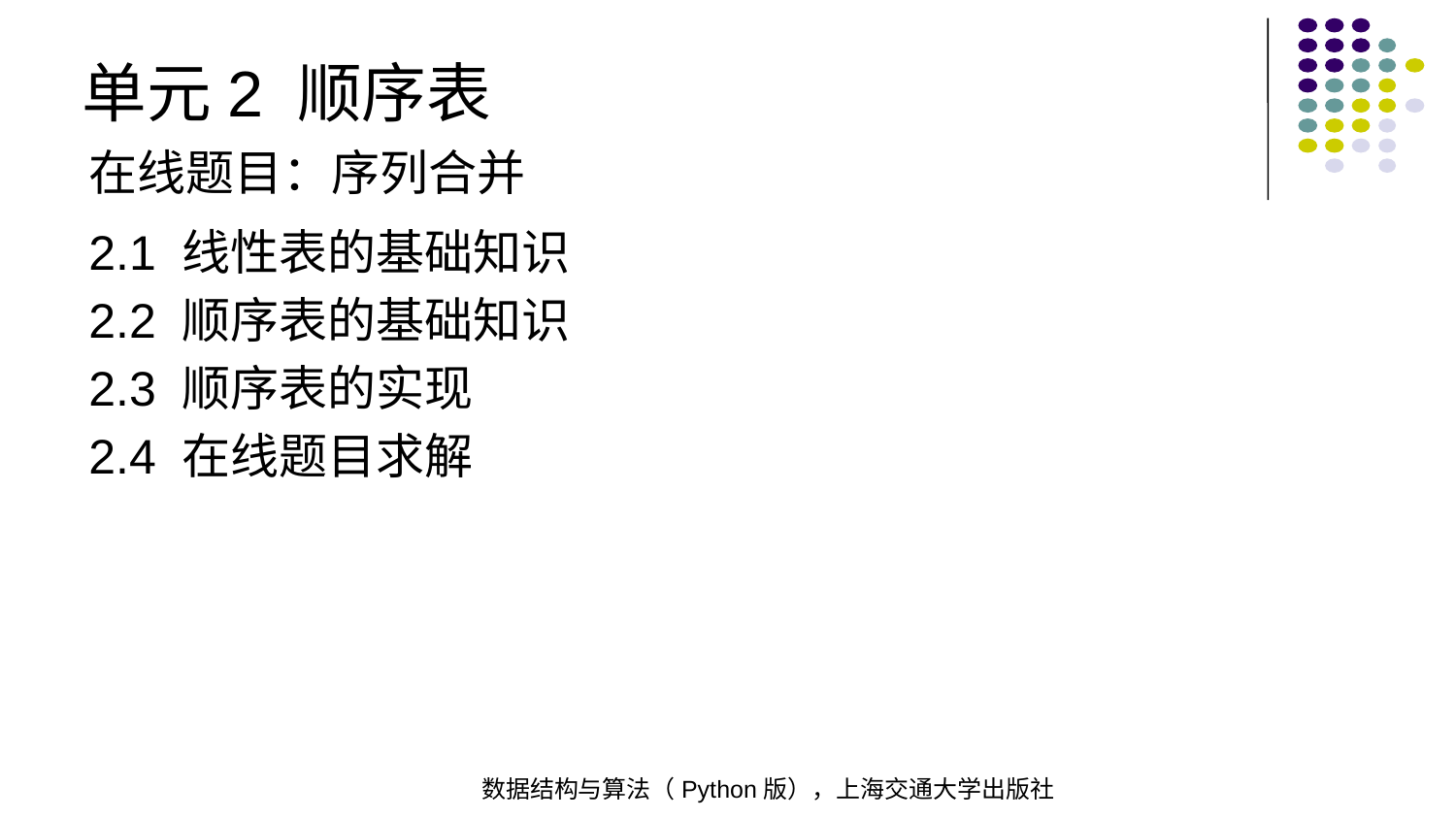

单元2 顺序表
在线题目：序列合并
2.1 线性表的基础知识
2.2 顺序表的基础知识
2.3 顺序表的实现
2.4 在线题目求解